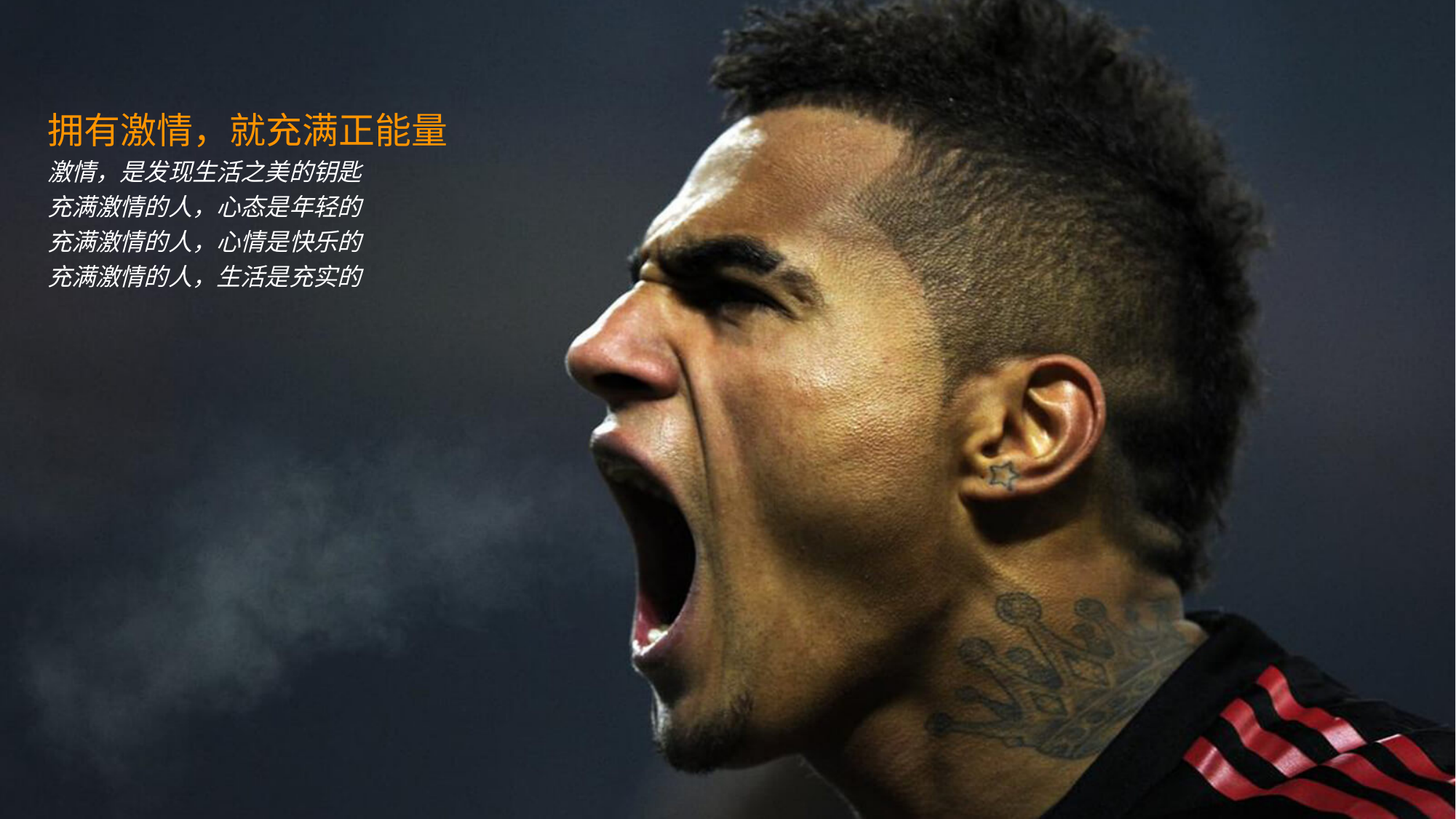

拥有激情，就充满正能量
激情，是发现生活之美的钥匙
充满激情的人，心态是年轻的
充满激情的人，心情是快乐的
充满激情的人，生活是充实的